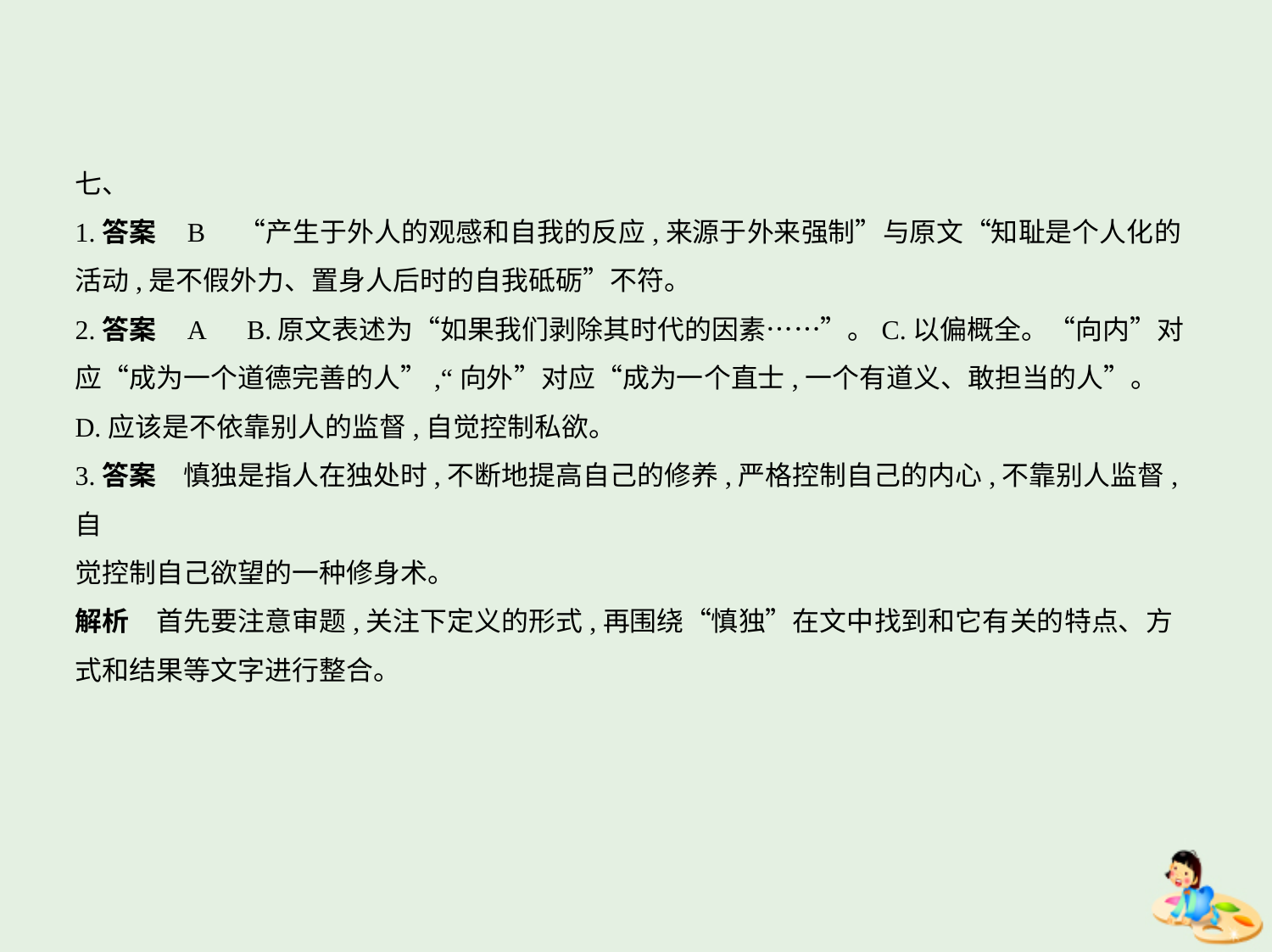

七、
1.答案    B　“产生于外人的观感和自我的反应,来源于外来强制”与原文“知耻是个人化的
活动,是不假外力、置身人后时的自我砥砺”不符。
2.答案    A　B.原文表述为“如果我们剥除其时代的因素……”。C.以偏概全。“向内”对
应“成为一个道德完善的人”,“向外”对应“成为一个直士,一个有道义、敢担当的人”。
D.应该是不依靠别人的监督,自觉控制私欲。
3.答案　慎独是指人在独处时,不断地提高自己的修养,严格控制自己的内心,不靠别人监督,自
觉控制自己欲望的一种修身术。
解析　首先要注意审题,关注下定义的形式,再围绕“慎独”在文中找到和它有关的特点、方
式和结果等文字进行整合。